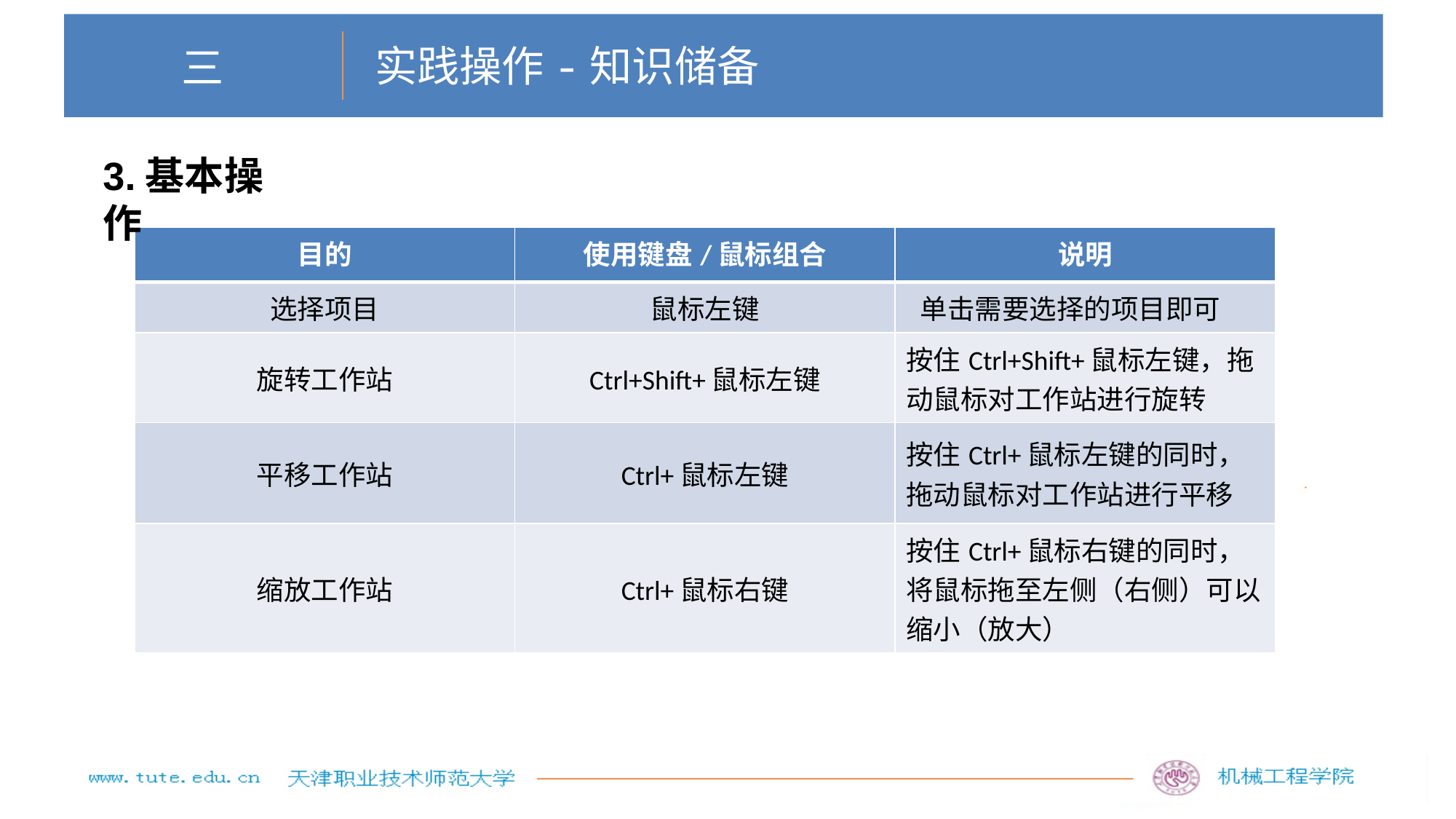

# 三
实践操作-知识储备

3.基本操作
| 目的 | 使用键盘/鼠标组合 | 说明 |
| --- | --- | --- |
| 选择项目 | 鼠标左键 | 单击需要选择的项目即可 |
| 旋转工作站 | Ctrl+Shift+鼠标左键 | 按住Ctrl+Shift+鼠标左键，拖动鼠标对工作站进行旋转 |
| 平移工作站 | Ctrl+鼠标左键 | 按住Ctrl+鼠标左键的同时，拖动鼠标对工作站进行平移 |
| 缩放工作站 | Ctrl+鼠标右键 | 按住Ctrl+鼠标右键的同时，将鼠标拖至左侧（右侧）可以缩小（放大） |